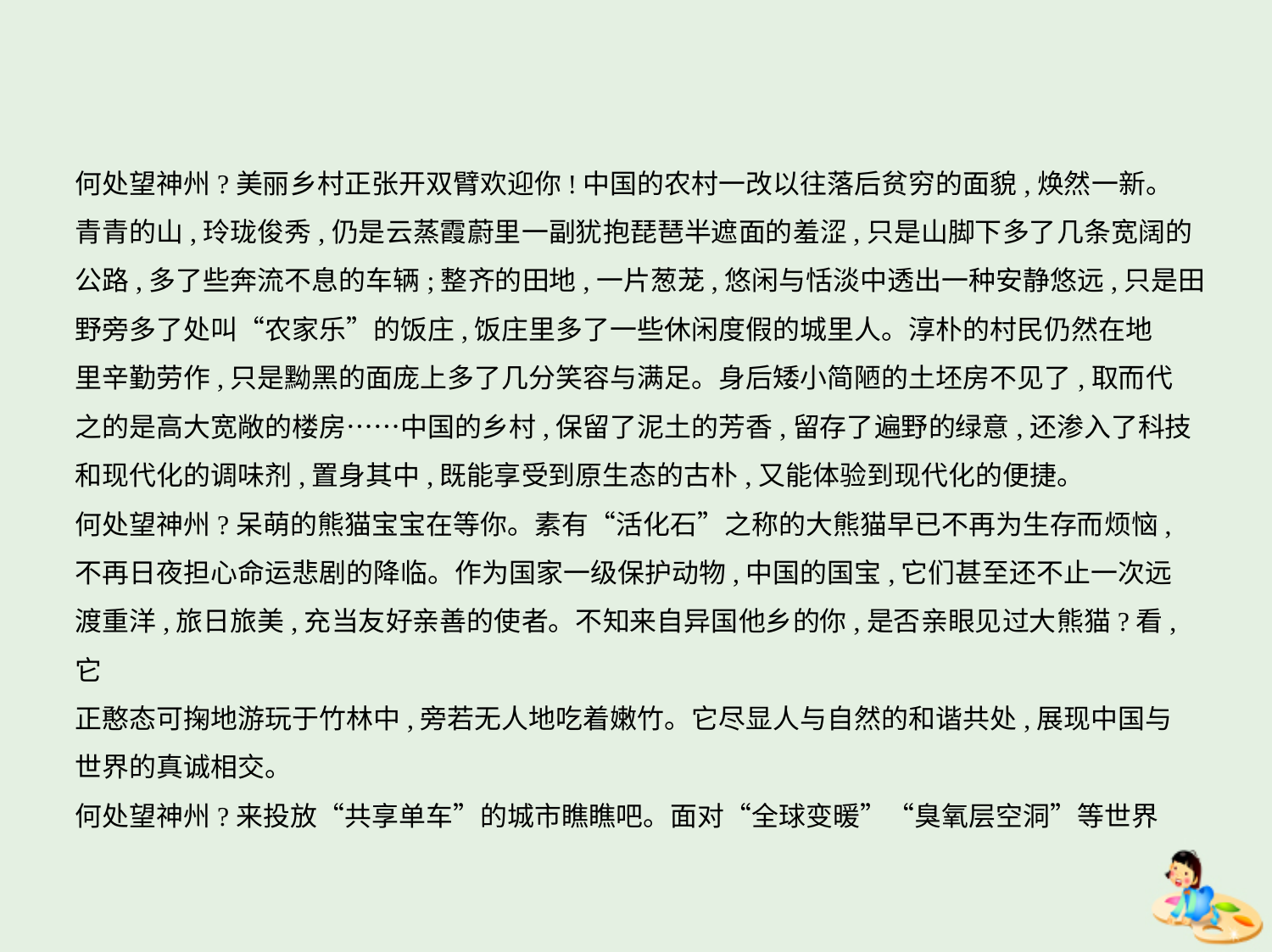

何处望神州?美丽乡村正张开双臂欢迎你!中国的农村一改以往落后贫穷的面貌,焕然一新。
青青的山,玲珑俊秀,仍是云蒸霞蔚里一副犹抱琵琶半遮面的羞涩,只是山脚下多了几条宽阔的
公路,多了些奔流不息的车辆;整齐的田地,一片葱茏,悠闲与恬淡中透出一种安静悠远,只是田
野旁多了处叫“农家乐”的饭庄,饭庄里多了一些休闲度假的城里人。淳朴的村民仍然在地
里辛勤劳作,只是黝黑的面庞上多了几分笑容与满足。身后矮小简陋的土坯房不见了,取而代
之的是高大宽敞的楼房……中国的乡村,保留了泥土的芳香,留存了遍野的绿意,还渗入了科技
和现代化的调味剂,置身其中,既能享受到原生态的古朴,又能体验到现代化的便捷。
何处望神州?呆萌的熊猫宝宝在等你。素有“活化石”之称的大熊猫早已不再为生存而烦恼,
不再日夜担心命运悲剧的降临。作为国家一级保护动物,中国的国宝,它们甚至还不止一次远
渡重洋,旅日旅美,充当友好亲善的使者。不知来自异国他乡的你,是否亲眼见过大熊猫?看,它
正憨态可掬地游玩于竹林中,旁若无人地吃着嫩竹。它尽显人与自然的和谐共处,展现中国与
世界的真诚相交。
何处望神州?来投放“共享单车”的城市瞧瞧吧。面对“全球变暖”“臭氧层空洞”等世界